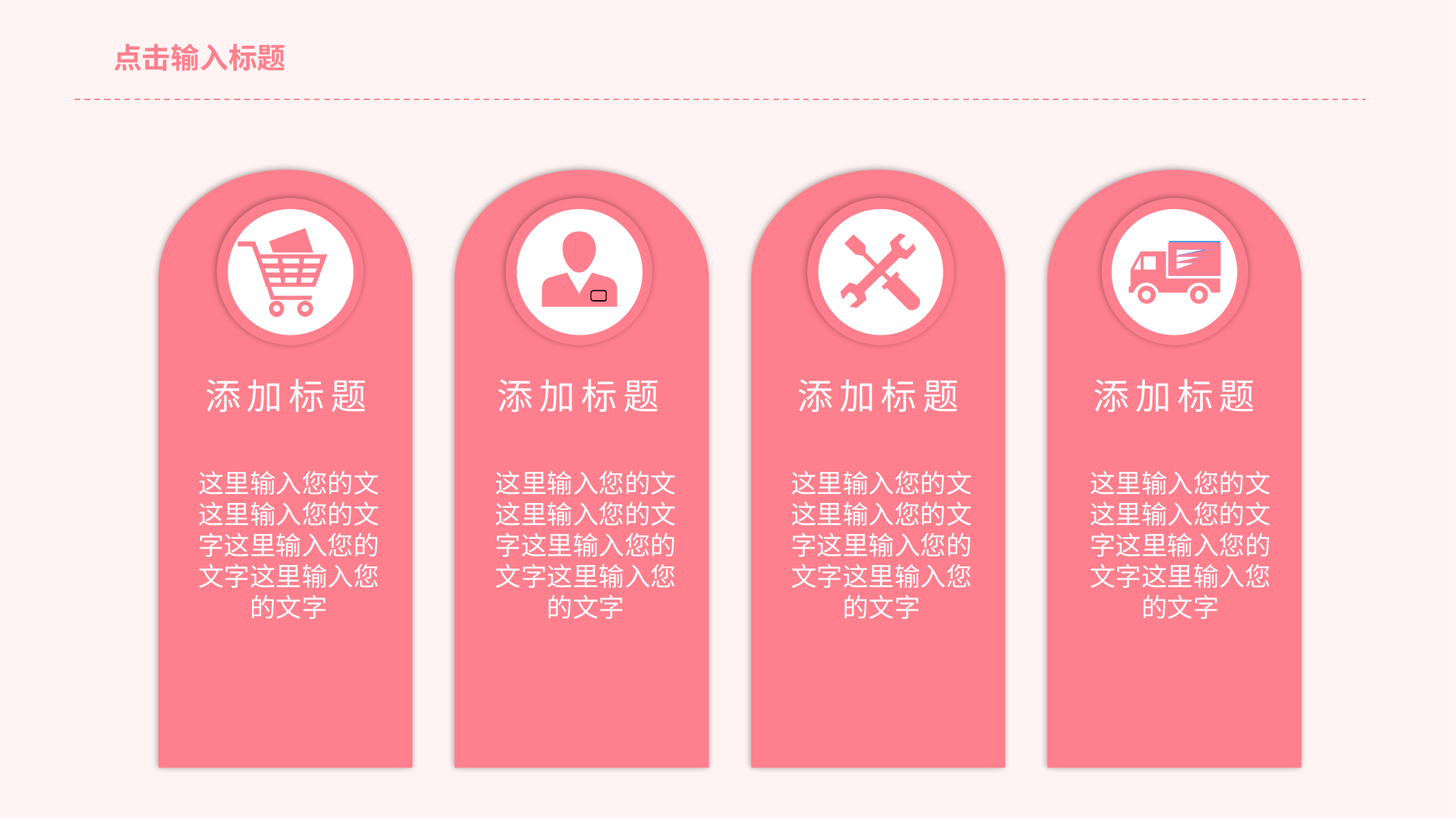

点击输入标题

添加标题
添加标题
添加标题
添加标题
这里输入您的文这里输入您的文字这里输入您的文字这里输入您的文字
这里输入您的文这里输入您的文字这里输入您的文字这里输入您的文字
这里输入您的文这里输入您的文字这里输入您的文字这里输入您的文字
这里输入您的文这里输入您的文字这里输入您的文字这里输入您的文字